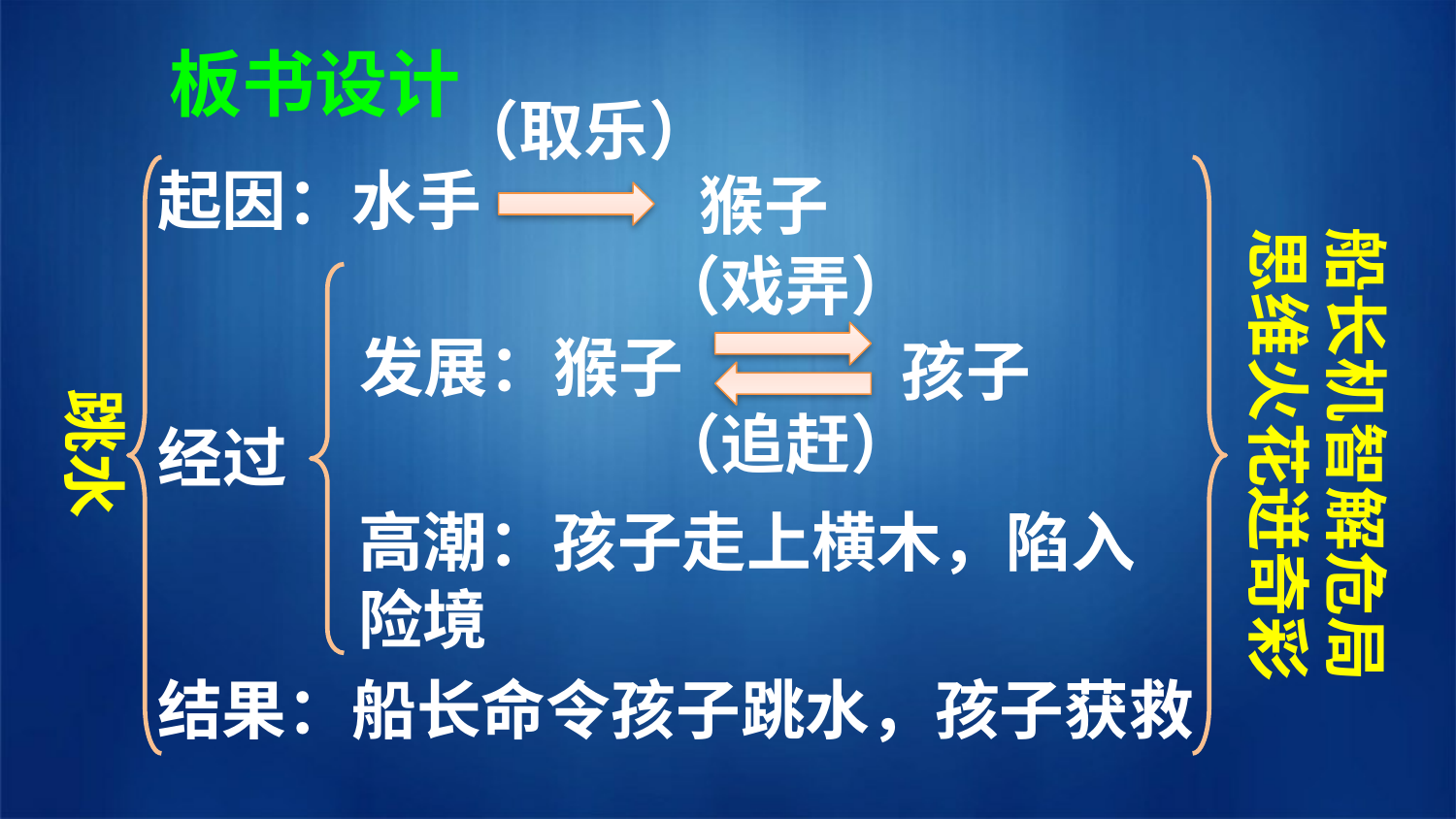

板书设计
（取乐）
起因：水手
猴子

船长机智解危局
思维火花迸奇彩
（戏弄）
发展：猴子

孩子

（追赶）

跳水
经过
高潮：孩子走上横木，陷入险境
结果：船长命令孩子跳水，孩子获救